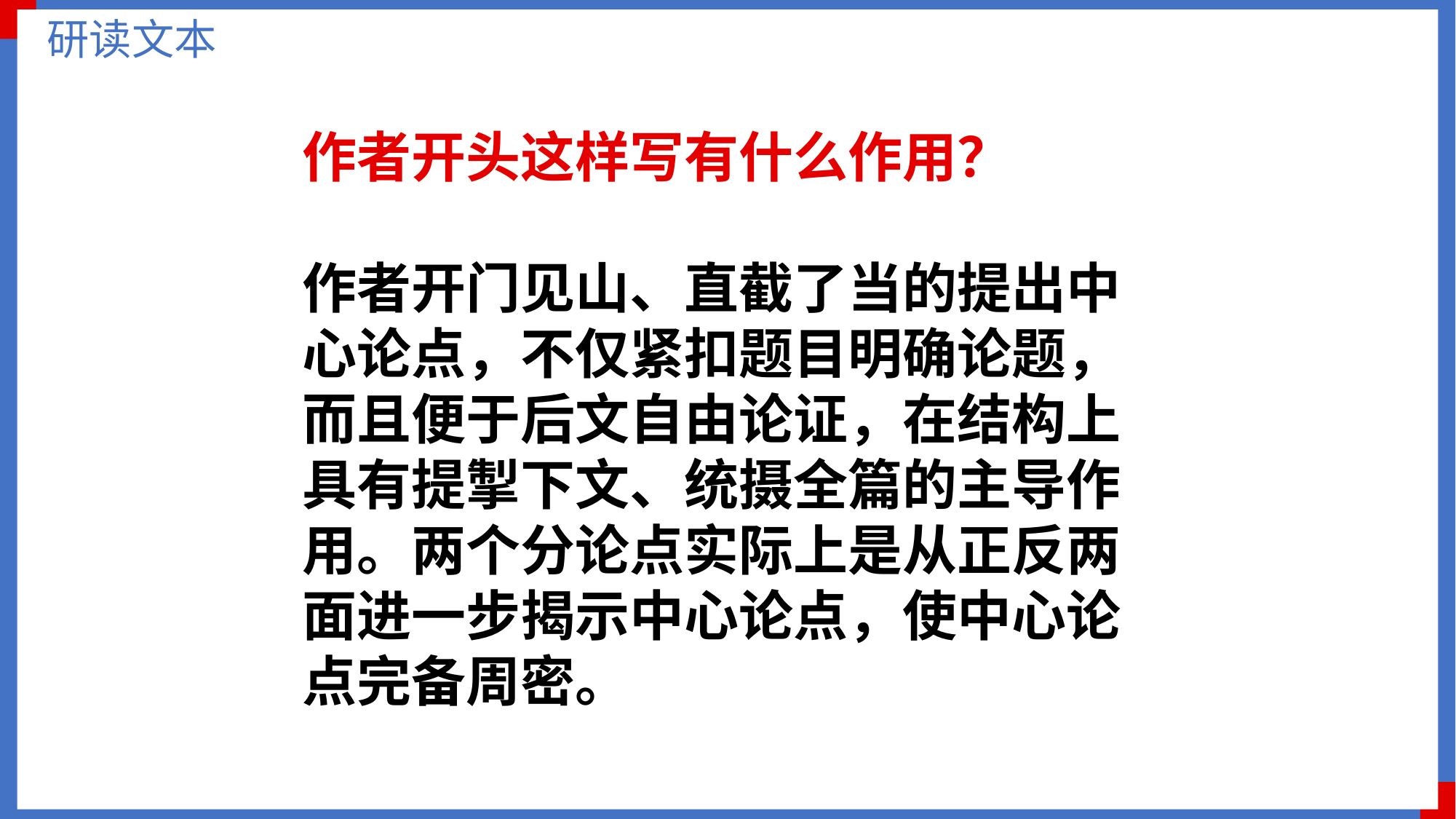

研读文本
作者开头这样写有什么作用？

作者开门见山、直截了当的提出中心论点，不仅紧扣题目明确论题，而且便于后文自由论证，在结构上具有提掣下文、统摄全篇的主导作用。两个分论点实际上是从正反两面进一步揭示中心论点，使中心论点完备周密。